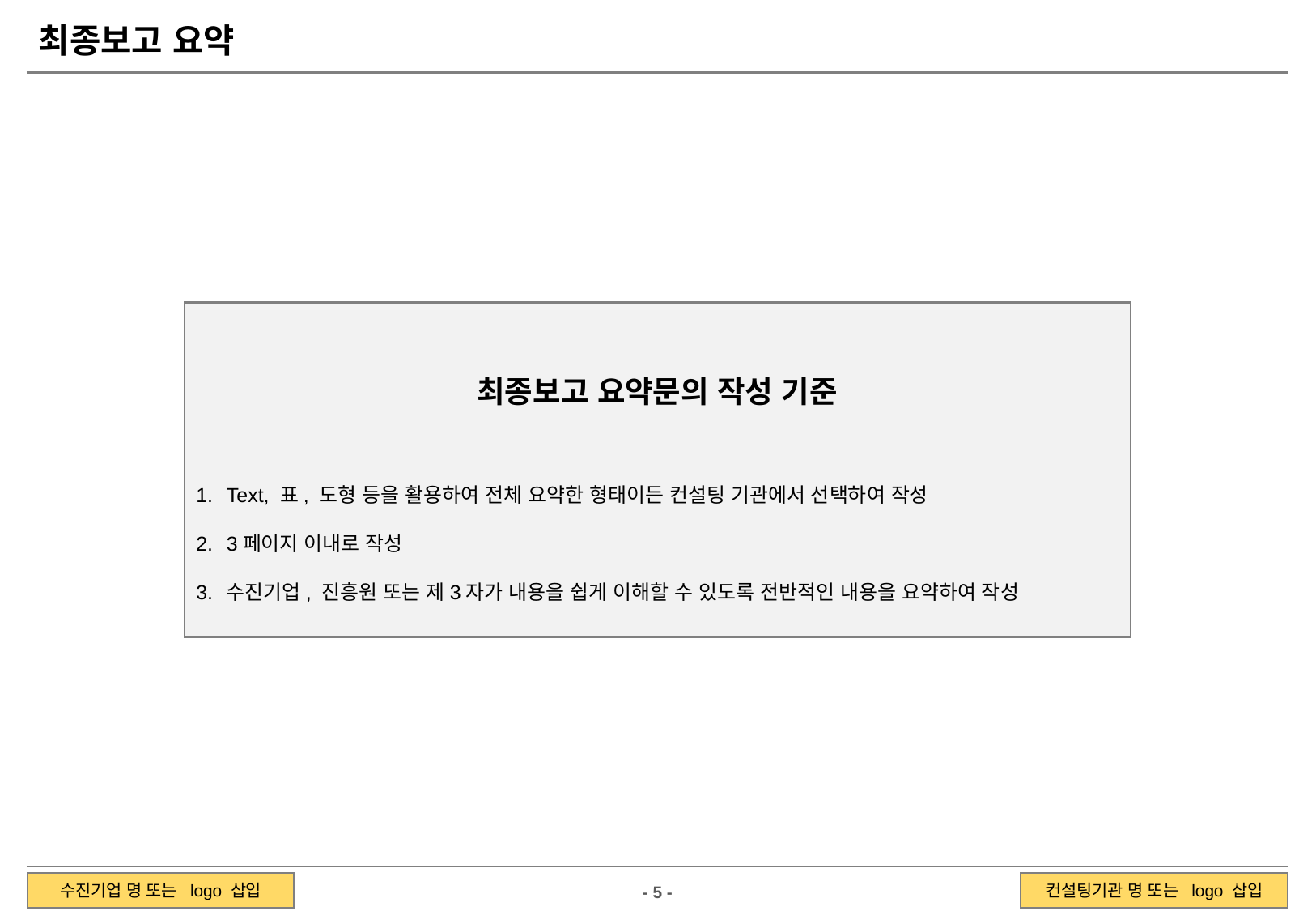

최종보고 요약
최종보고 요약문의 작성 기준

Text, 표, 도형 등을 활용하여 전체 요약한 형태이든 컨설팅 기관에서 선택하여 작성
3페이지 이내로 작성
수진기업, 진흥원 또는 제3자가 내용을 쉽게 이해할 수 있도록 전반적인 내용을 요약하여 작성